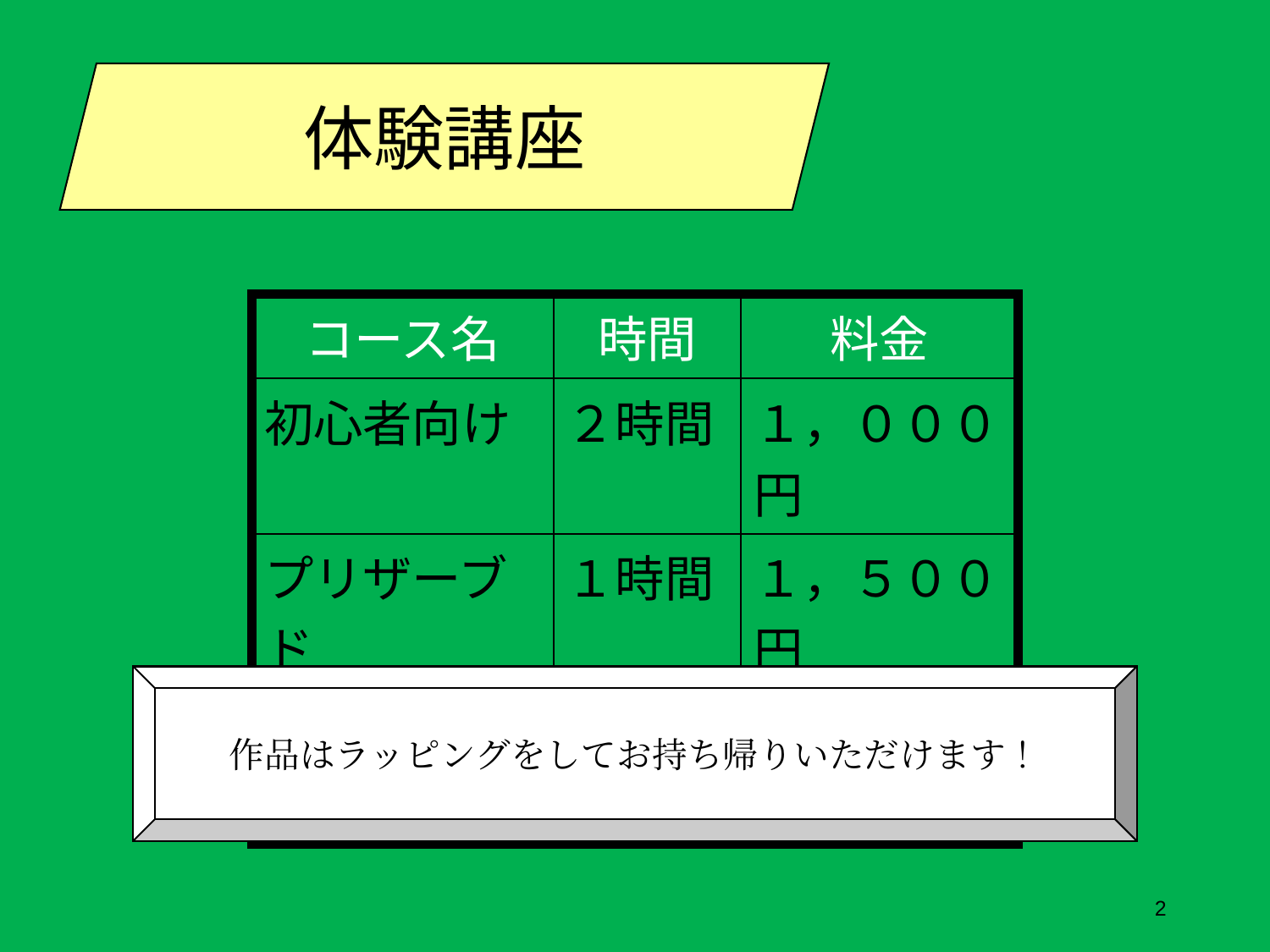

体験講座
| コース名 | 時間 | 料金 |
| --- | --- | --- |
| 初心者向け | ２時間 | １，０００円 |
| プリザーブド | １時間 | １，５００円 |
| 生花 | ２時間 | ２，０００円 |
作品はラッピングをしてお持ち帰りいただけます！
2